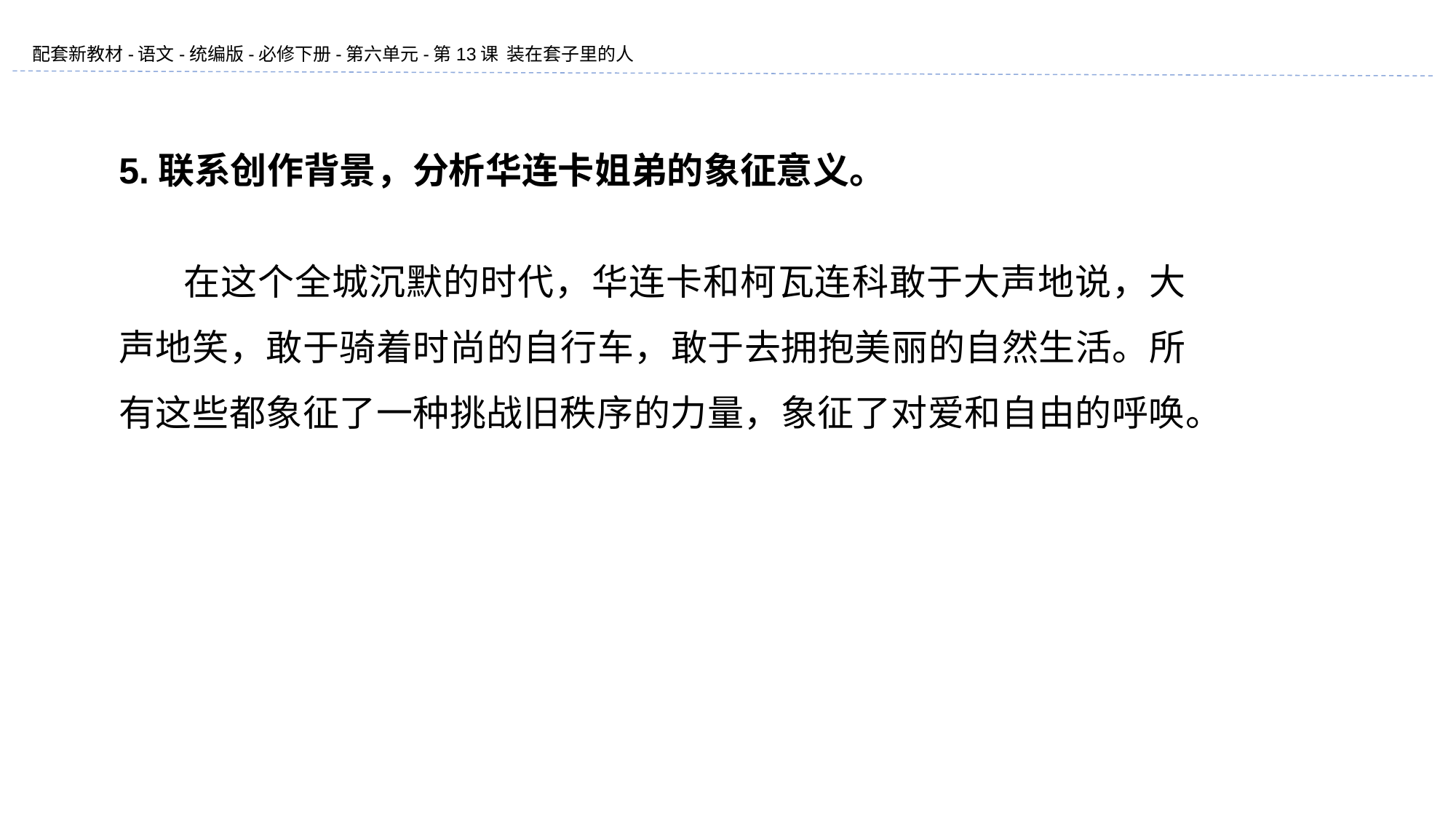

5.联系创作背景，分析华连卡姐弟的象征意义。
在这个全城沉默的时代，华连卡和柯瓦连科敢于大声地说，大声地笑，敢于骑着时尚的自行车，敢于去拥抱美丽的自然生活。所有这些都象征了一种挑战旧秩序的力量，象征了对爱和自由的呼唤。